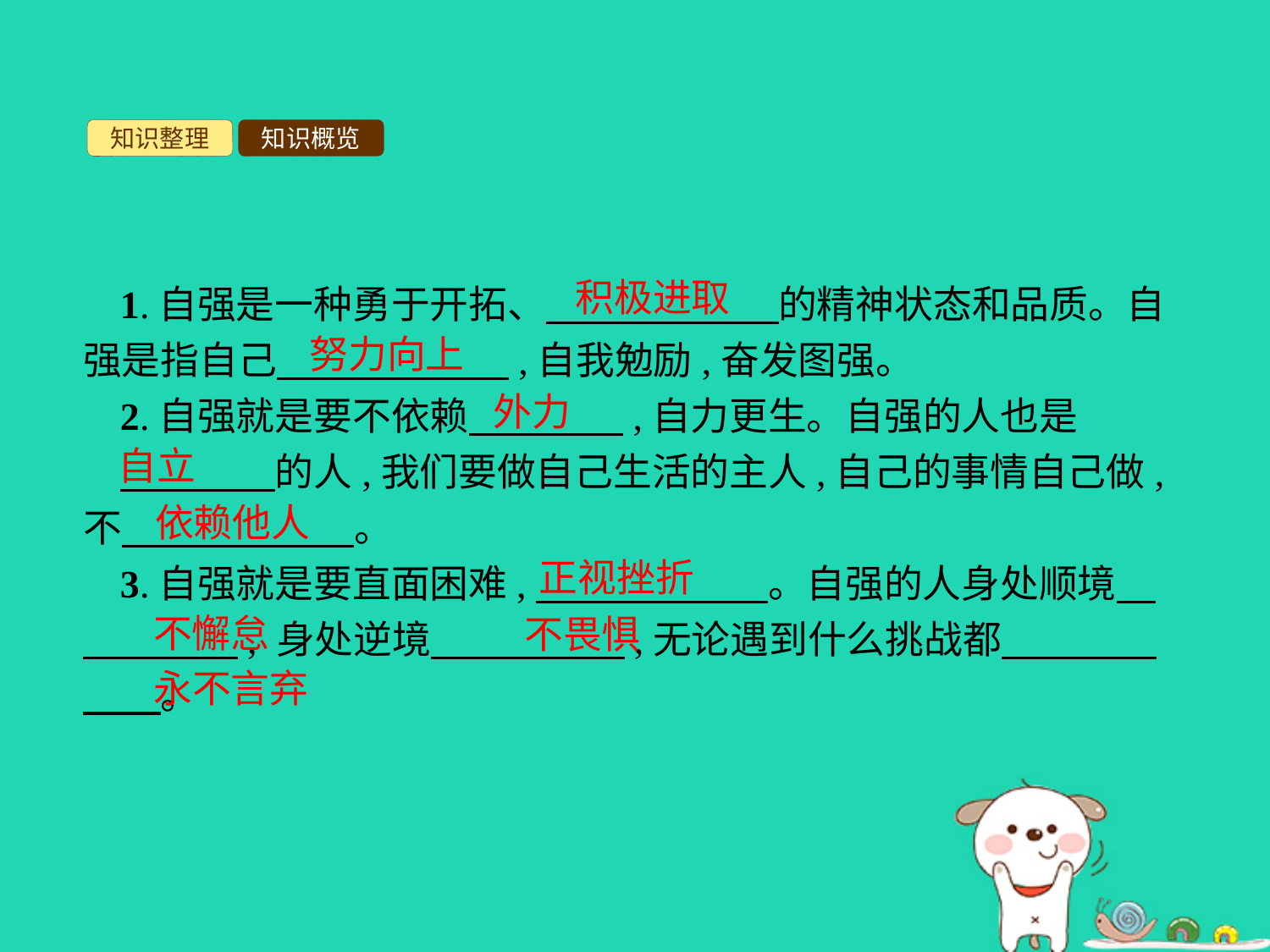

知识整理
知识概览
积极进取
1.自强是一种勇于开拓、　　　　　　的精神状态和品质。自强是指自己　　　　　　,自我勉励,奋发图强。
2.自强就是要不依赖　　　　,自力更生。自强的人也是
　　　　的人,我们要做自己生活的主人,自己的事情自己做,不　　　　　　。
3.自强就是要直面困难,　　　　　　。自强的人身处顺境　　　　　, 身处逆境　　　　　,无论遇到什么挑战都　　　　　　。
努力向上
外力
自立
依赖他人
正视挫折
不懈怠
不畏惧
永不言弃